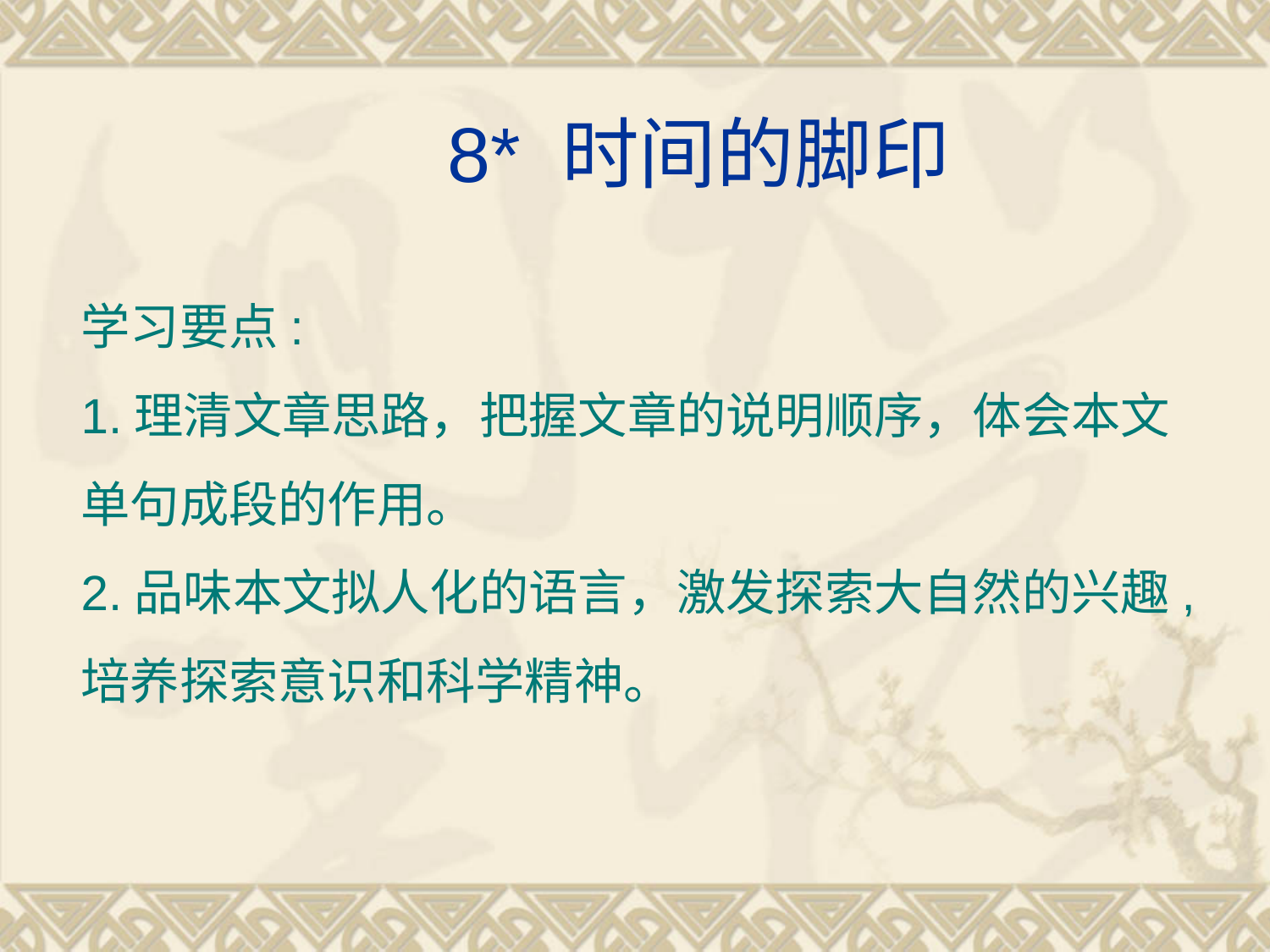

# 8* 时间的脚印
学习要点:
1.理清文章思路，把握文章的说明顺序，体会本文单句成段的作用。
2.品味本文拟人化的语言，激发探索大自然的兴趣,培养探索意识和科学精神。